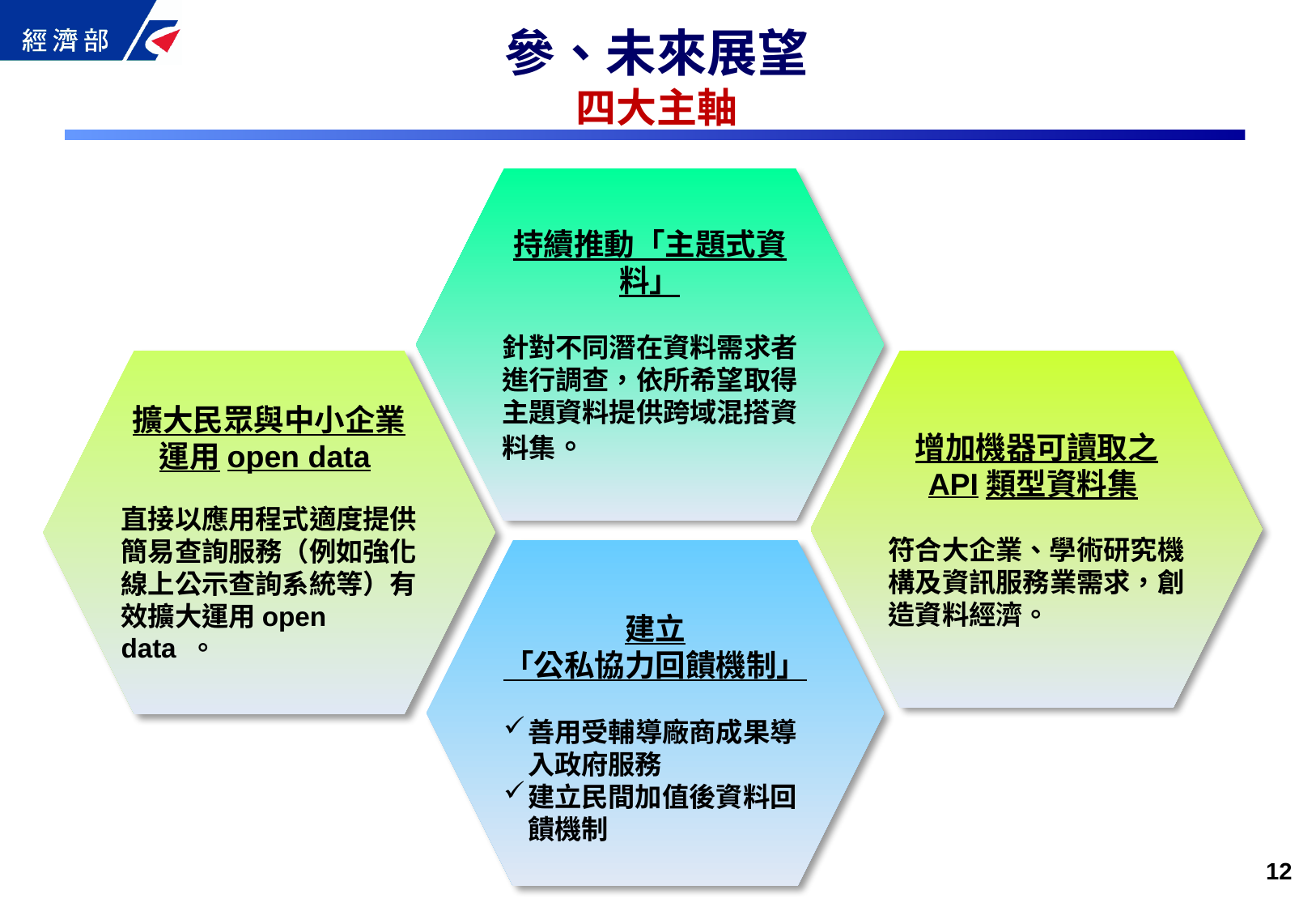

參、未來展望
四大主軸
持續推動「主題式資料」

針對不同潛在資料需求者進行調查，依所希望取得主題資料提供跨域混搭資料集。
擴大民眾與中小企業
運用open data

直接以應用程式適度提供簡易查詢服務（例如強化線上公示查詢系統等）有效擴大運用open data 。
增加機器可讀取之
API類型資料集

符合大企業、學術研究機構及資訊服務業需求，創造資料經濟。

建立
「公私協力回饋機制」

善用受輔導廠商成果導入政府服務
建立民間加值後資料回饋機制
12